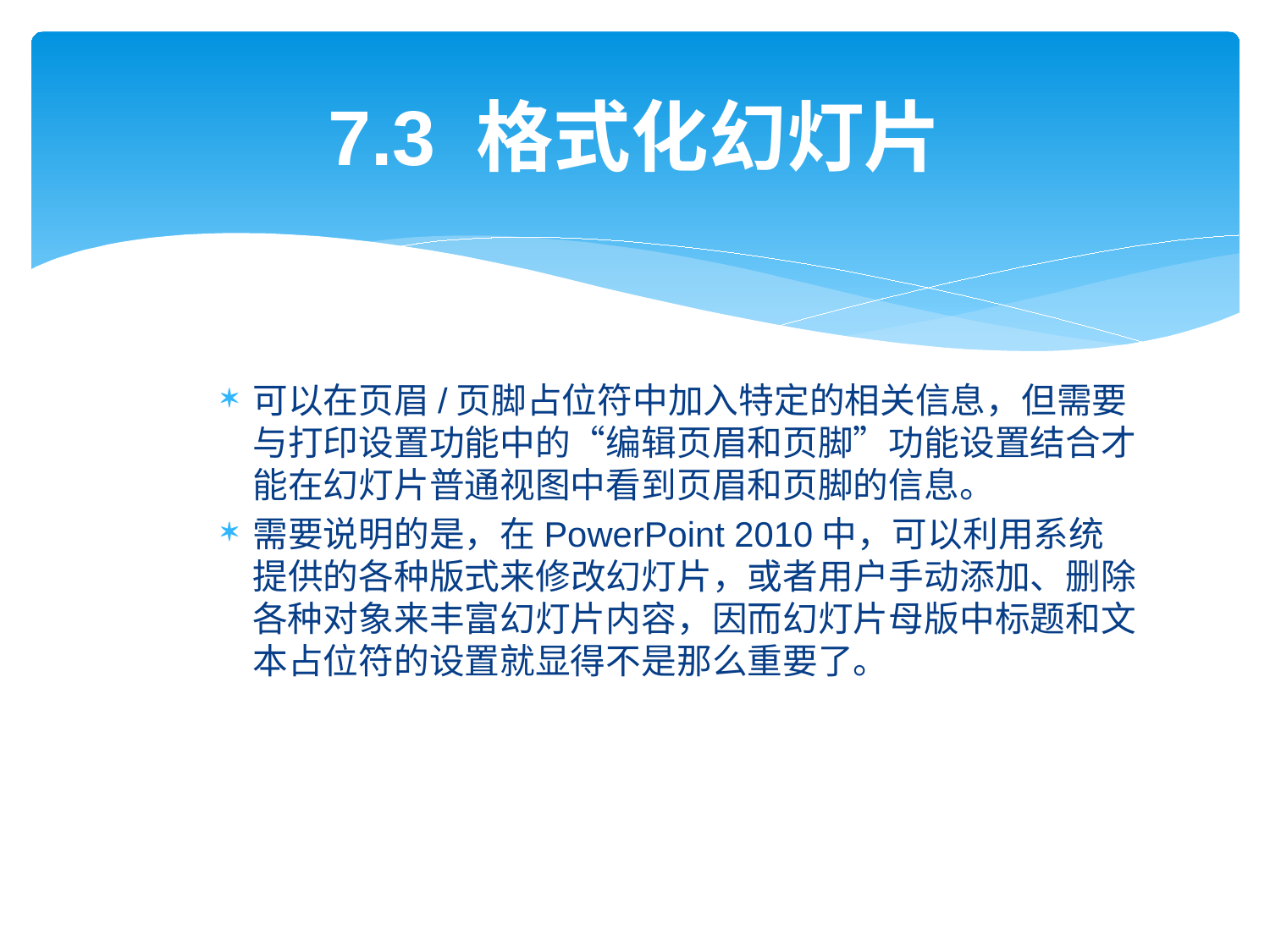

# 7.3 格式化幻灯片
可以在页眉/页脚占位符中加入特定的相关信息，但需要与打印设置功能中的“编辑页眉和页脚”功能设置结合才能在幻灯片普通视图中看到页眉和页脚的信息。
需要说明的是，在PowerPoint 2010中，可以利用系统提供的各种版式来修改幻灯片，或者用户手动添加、删除各种对象来丰富幻灯片内容，因而幻灯片母版中标题和文本占位符的设置就显得不是那么重要了。